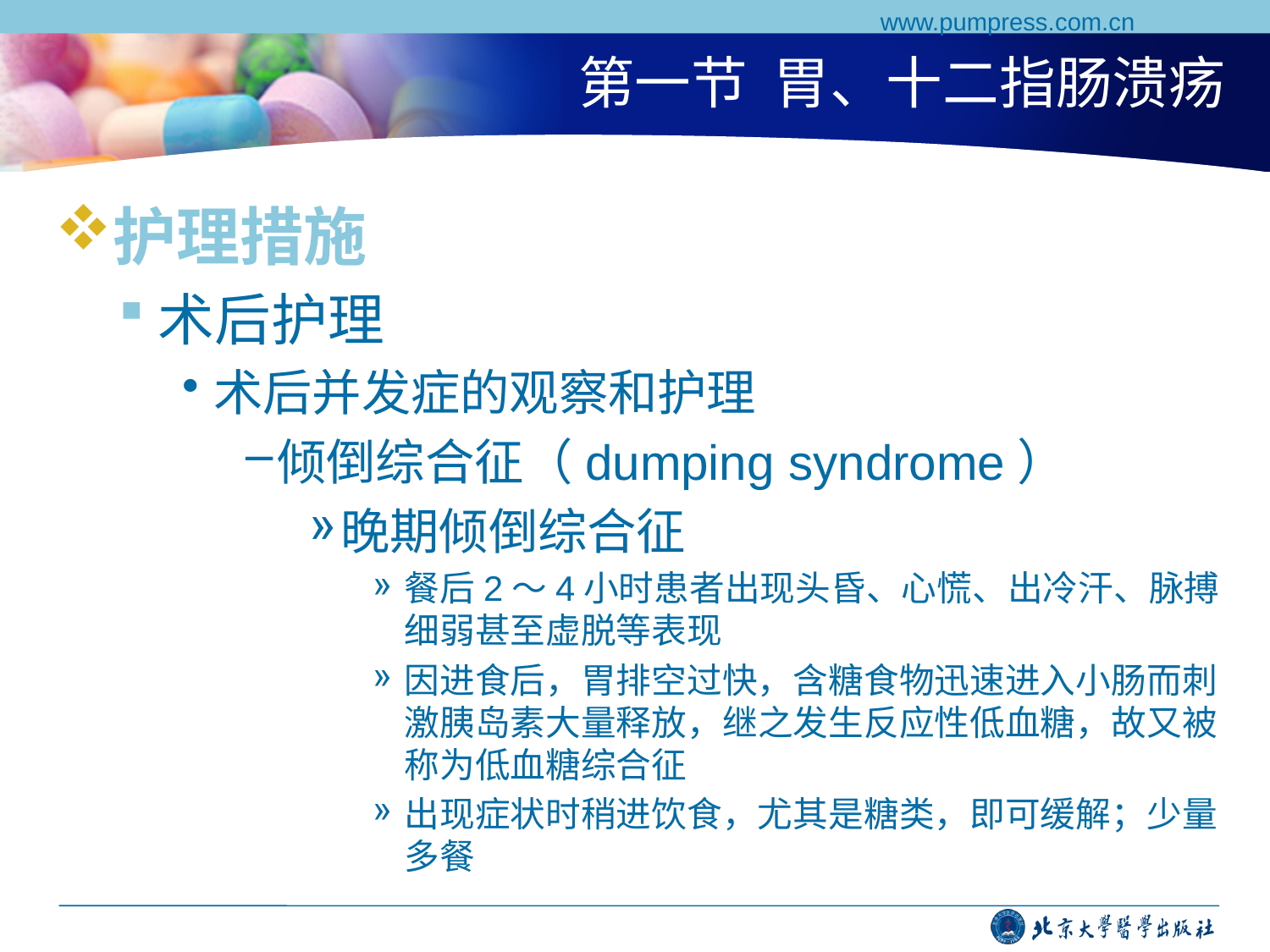

www.pumpress.com.cn
# 第一节  胃、十二指肠溃疡
护理措施
术后护理
术后并发症的观察和护理
倾倒综合征（dumping syndrome）
晚期倾倒综合征
餐后2～4小时患者出现头昏、心慌、出冷汗、脉搏细弱甚至虚脱等表现
因进食后，胃排空过快，含糖食物迅速进入小肠而刺激胰岛素大量释放，继之发生反应性低血糖，故又被称为低血糖综合征
出现症状时稍进饮食，尤其是糖类，即可缓解；少量多餐